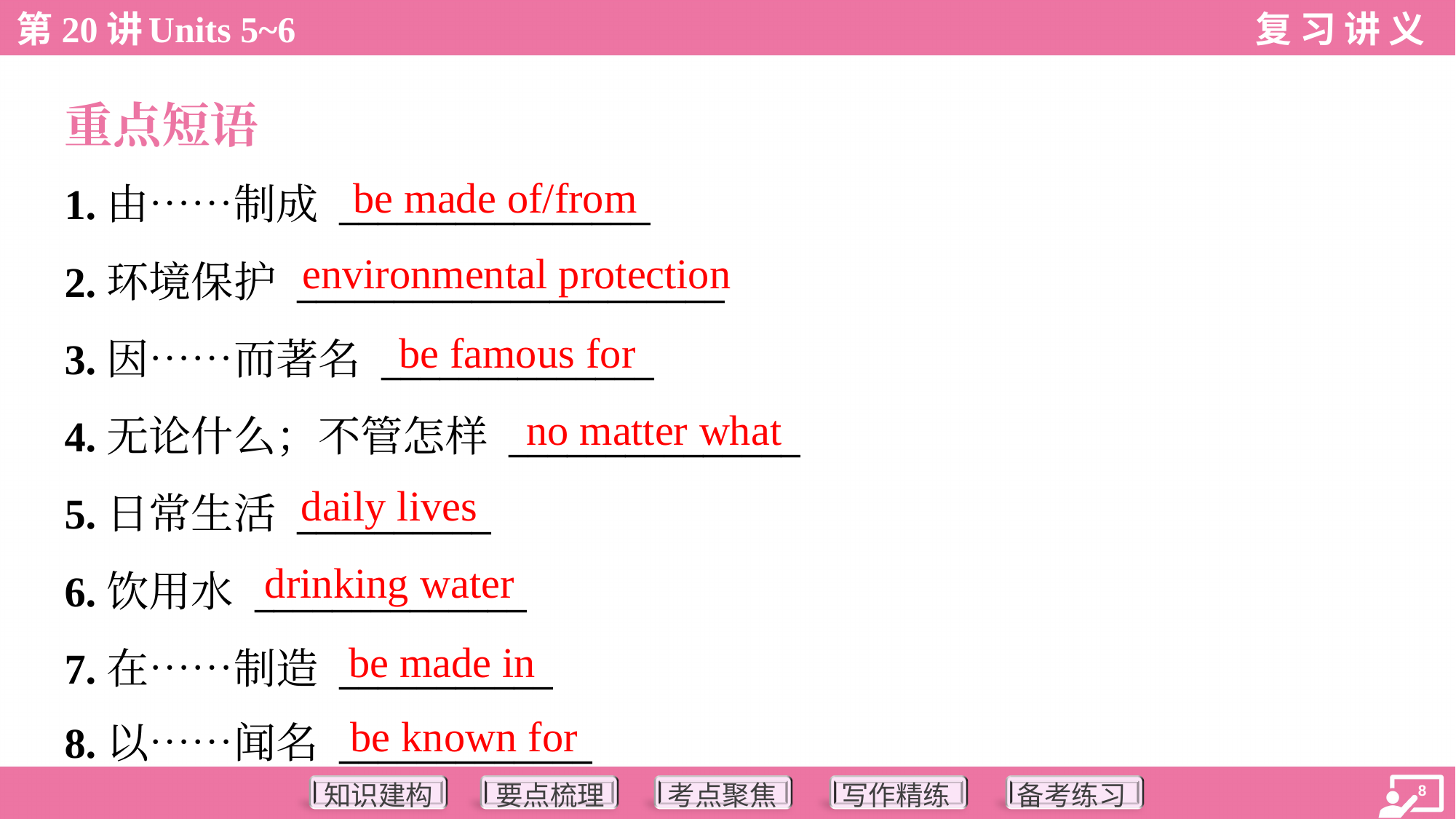

重点短语
be made of/from
1.由……制成 ________________
2.环境保护 ______________________
3.因……而著名 ______________
4.无论什么；不管怎样 _______________
5.日常生活 __________
6.饮用水 ______________
7.在……制造 ___________
8.以……闻名 _____________
environmental protection
be famous for
no matter what
daily lives
drinking water
be made in
be known for